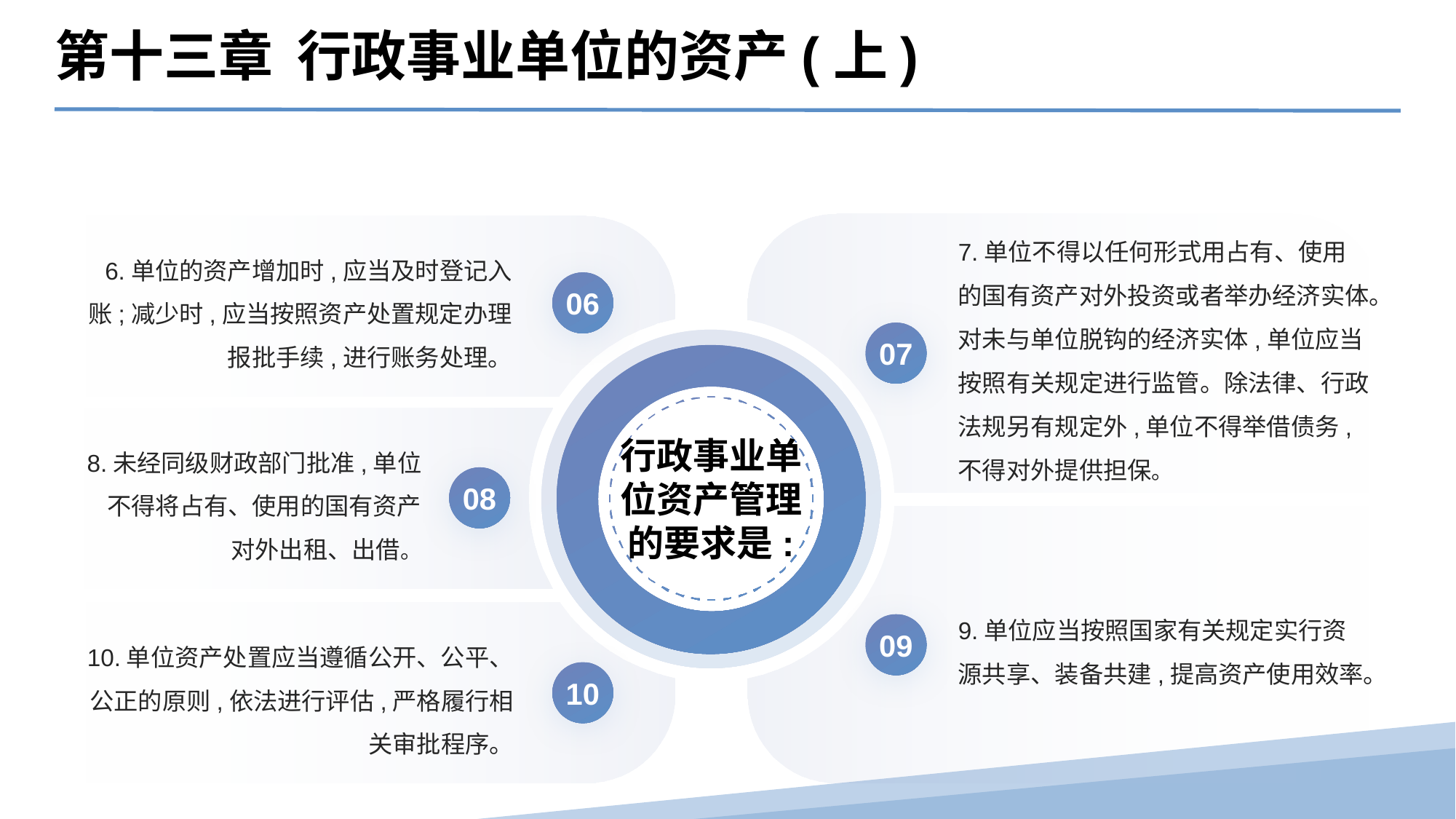

第十三章  行政事业单位的资产(上)
7.单位不得以任何形式用占有、使用的国有资产对外投资或者举办经济实体。对未与单位脱钩的经济实体,单位应当按照有关规定进行监管。除法律、行政法规另有规定外,单位不得举借债务,不得对外提供担保。
6.单位的资产增加时,应当及时登记入账;减少时,应当按照资产处置规定办理报批手续,进行账务处理。
06
07

行政事业单位资产管理的要求是:
8.未经同级财政部门批准,单位不得将占有、使用的国有资产对外出租、出借。
08
9.单位应当按照国家有关规定实行资源共享、装备共建,提高资产使用效率。
10.单位资产处置应当遵循公开、公平、公正的原则,依法进行评估,严格履行相关审批程序。
09
10